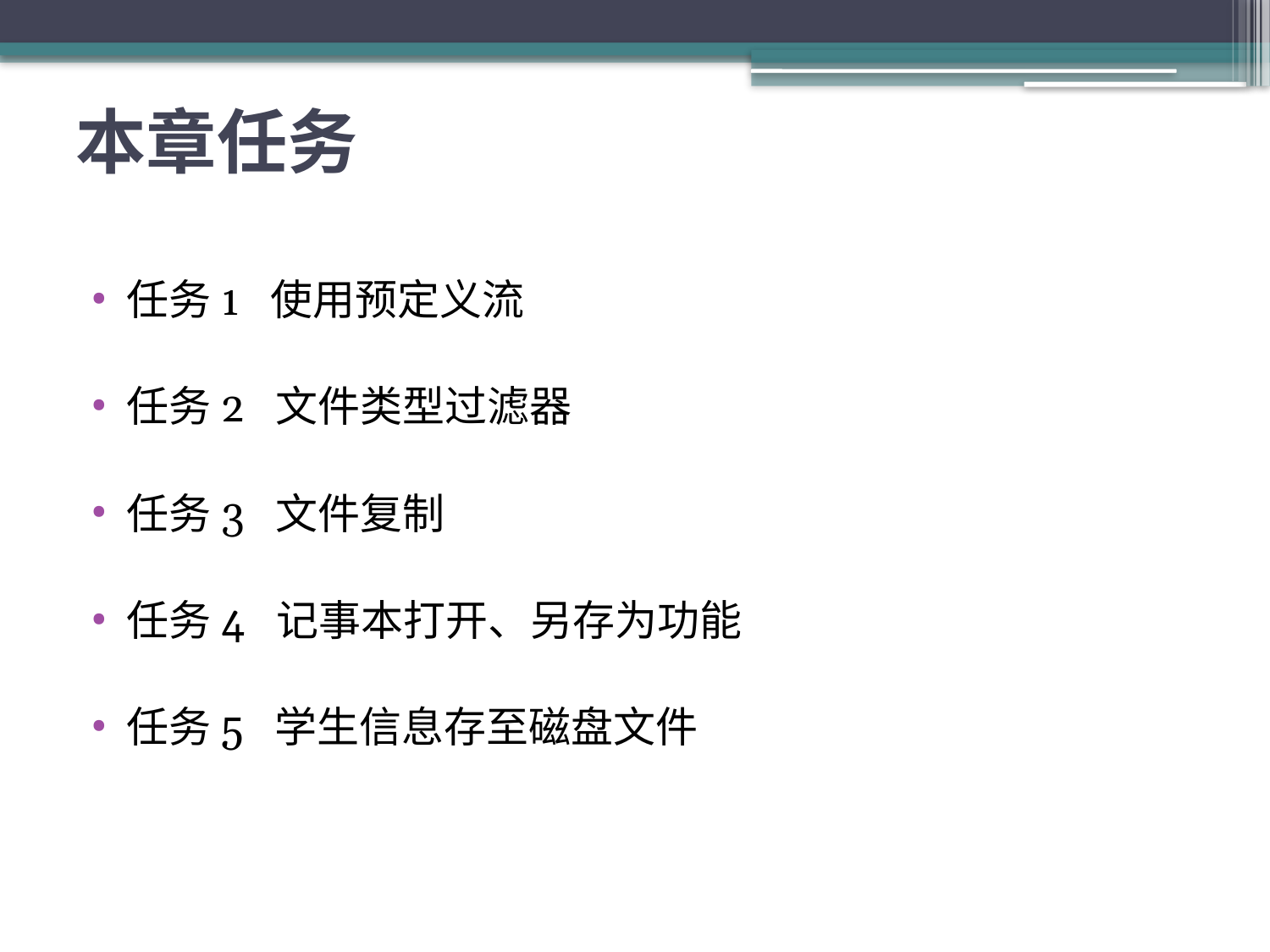

# 本章任务
任务1  使用预定义流
任务2  文件类型过滤器
任务3  文件复制
任务4  记事本打开、另存为功能
任务5  学生信息存至磁盘文件